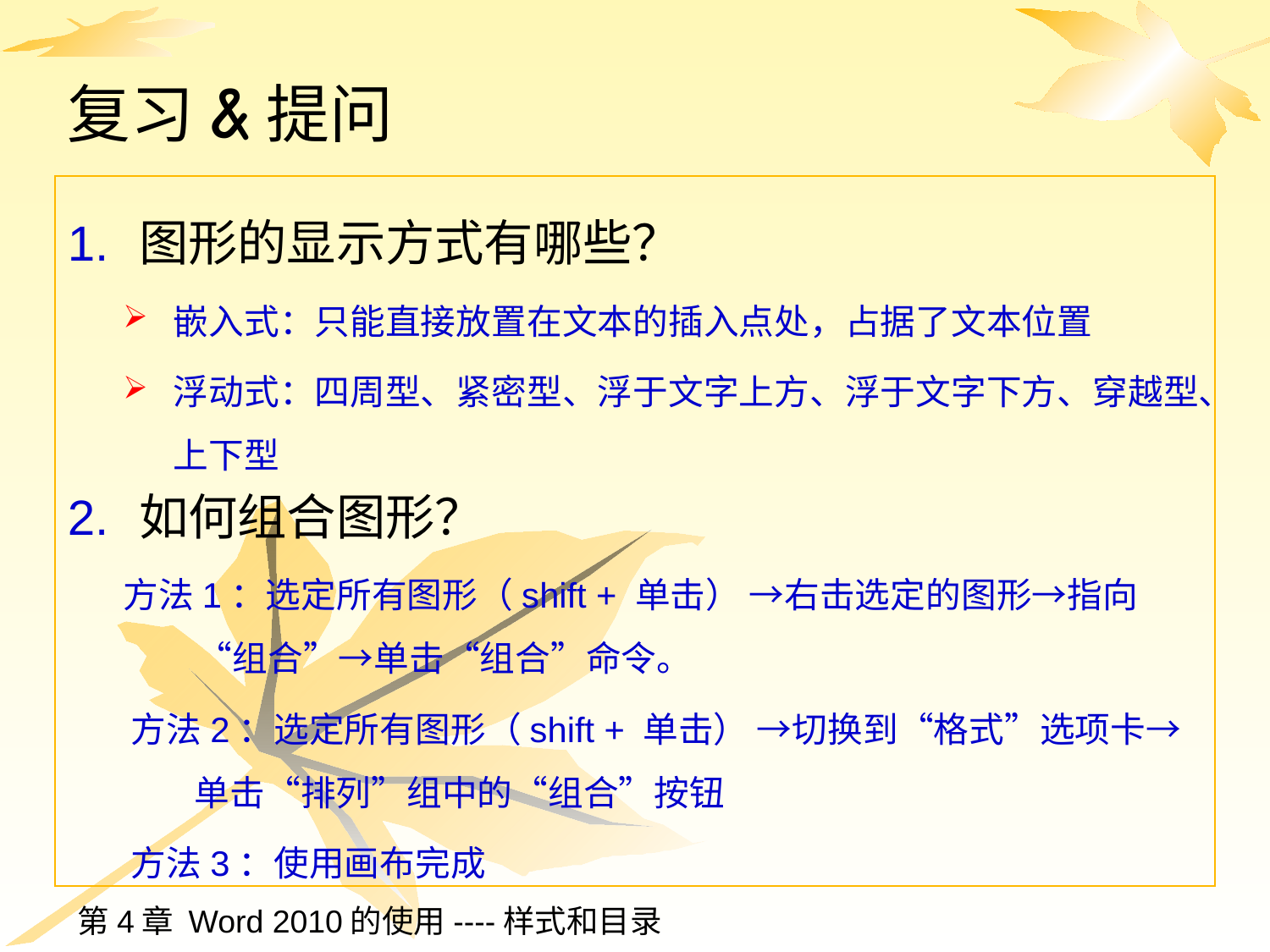

# 复习&提问
图形的显示方式有哪些？
嵌入式：只能直接放置在文本的插入点处，占据了文本位置
浮动式：四周型、紧密型、浮于文字上方、浮于文字下方、穿越型、上下型
如何组合图形？
方法1：选定所有图形（shift + 单击） →右击选定的图形→指向“组合”→单击“组合”命令。
方法2：选定所有图形（shift + 单击） →切换到“格式”选项卡→单击“排列”组中的“组合”按钮
方法3：使用画布完成